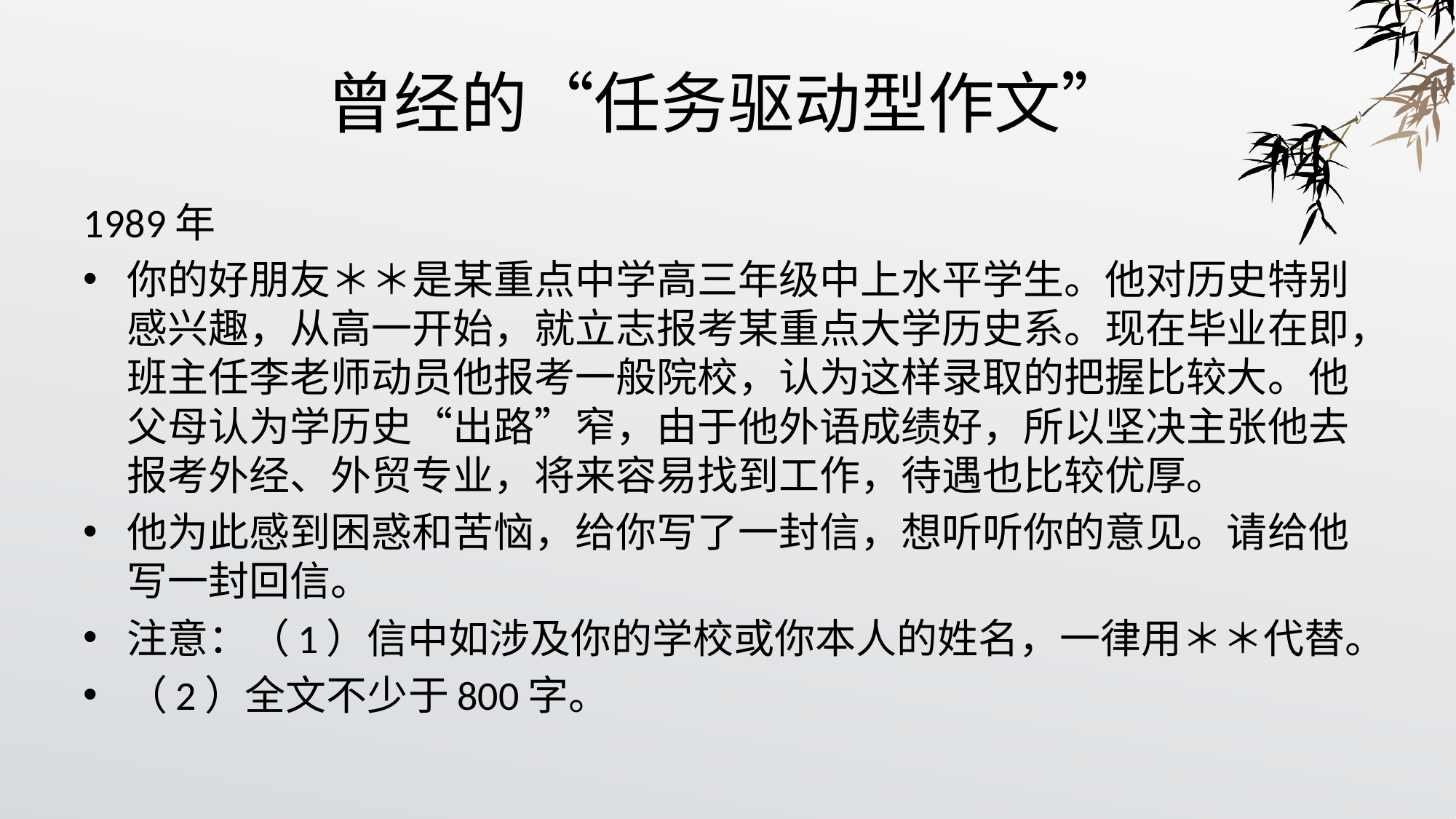

# 曾经的“任务驱动型作文”
1989年
你的好朋友＊＊是某重点中学高三年级中上水平学生。他对历史特别感兴趣，从高一开始，就立志报考某重点大学历史系。现在毕业在即，班主任李老师动员他报考一般院校，认为这样录取的把握比较大。他父母认为学历史“出路”窄，由于他外语成绩好，所以坚决主张他去报考外经、外贸专业，将来容易找到工作，待遇也比较优厚。
他为此感到困惑和苦恼，给你写了一封信，想听听你的意见。请给他写一封回信。
注意：（1）信中如涉及你的学校或你本人的姓名，一律用＊＊代替。
（2）全文不少于800字。